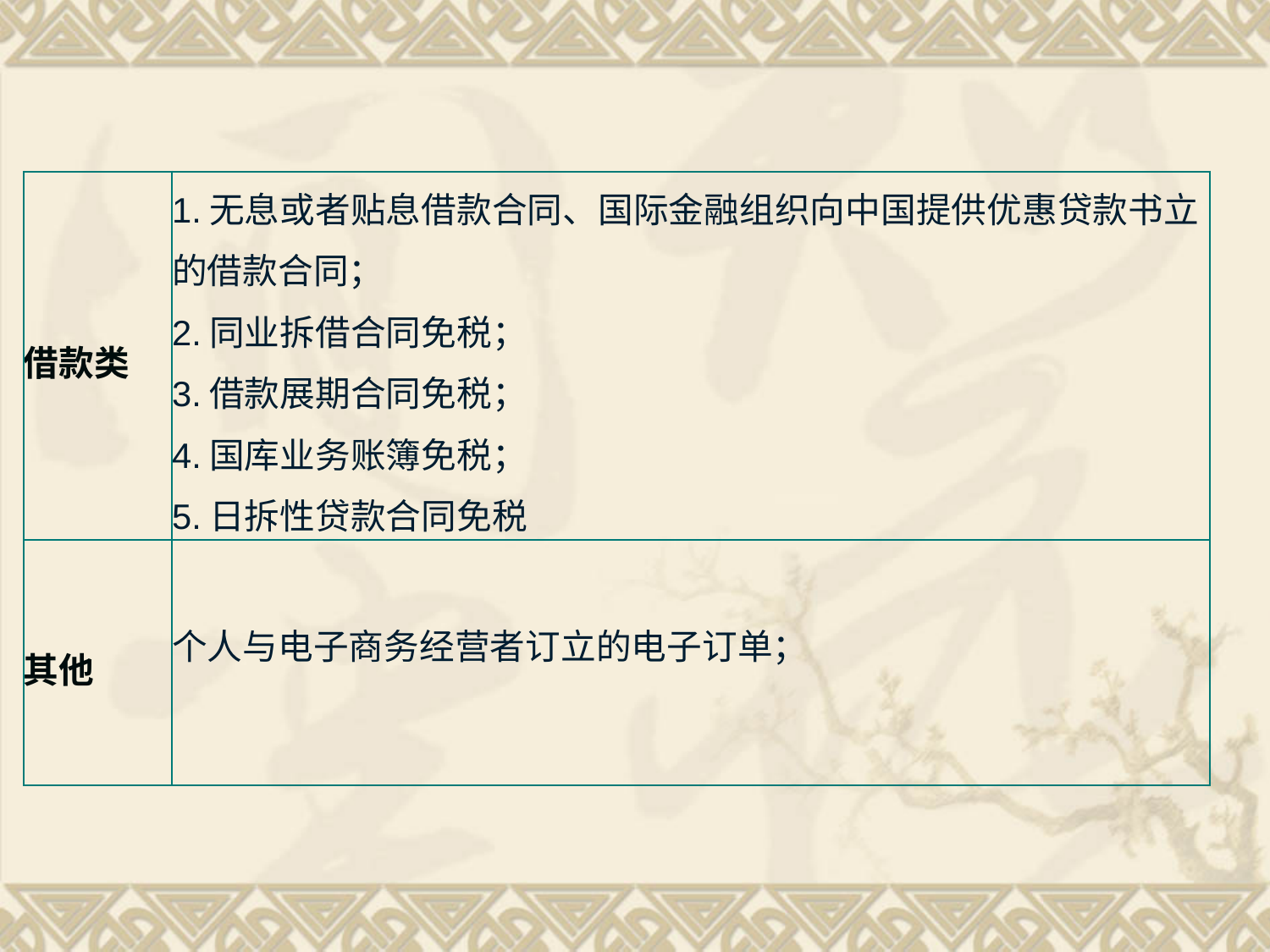

#
| 借款类 | 1.无息或者贴息借款合同、国际金融组织向中国提供优惠贷款书立的借款合同； 2.同业拆借合同免税； 3.借款展期合同免税； 4.国库业务账簿免税； 5.日拆性贷款合同免税 |
| --- | --- |
| 其他 | 个人与电子商务经营者订立的电子订单； |